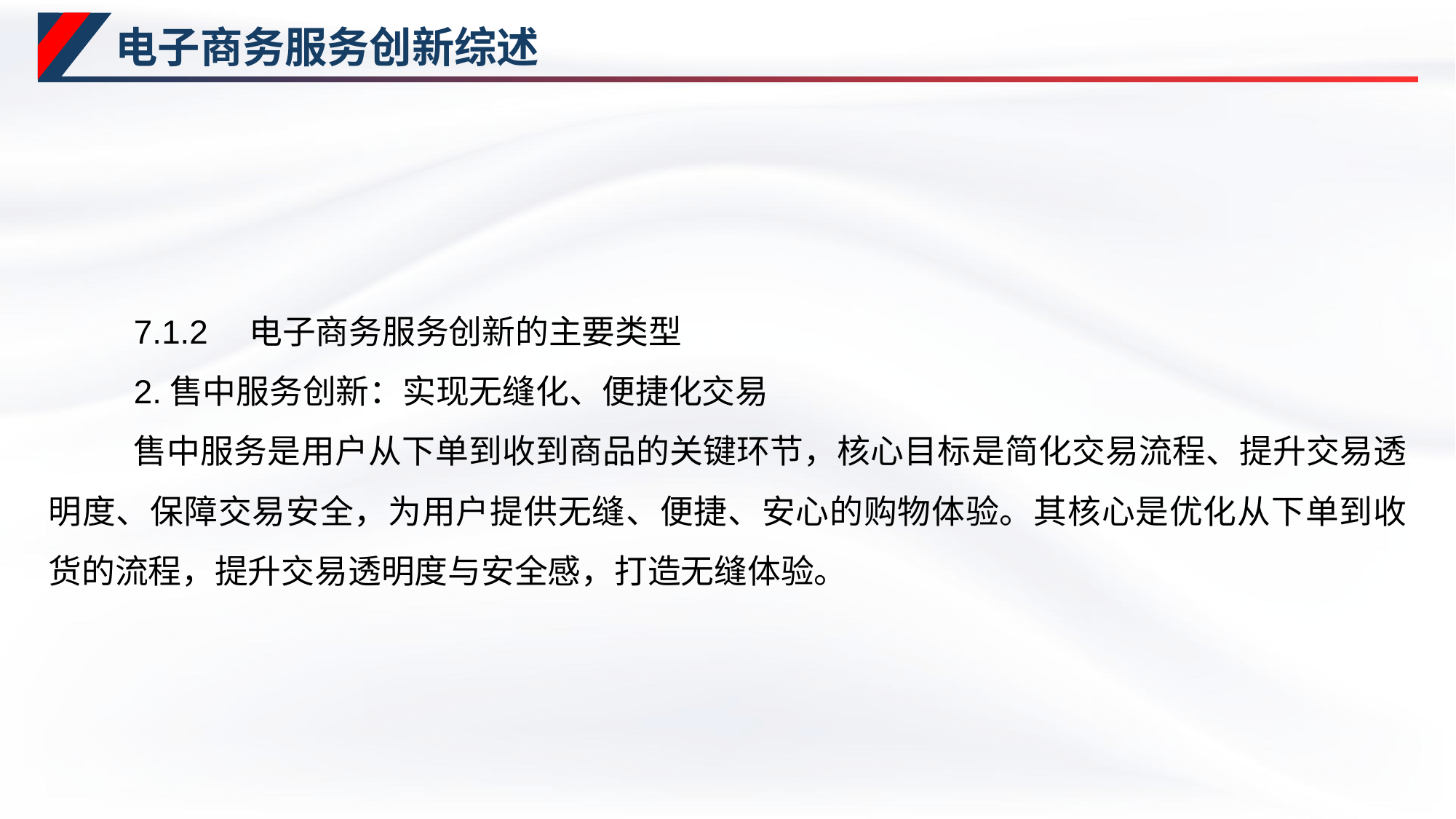

# 电子商务服务创新综述
7.1.2　电子商务服务创新的主要类型
2.售中服务创新：实现无缝化、便捷化交易
售中服务是用户从下单到收到商品的关键环节，核心目标是简化交易流程、提升交易透明度、保障交易安全，为用户提供无缝、便捷、安心的购物体验。其核心是优化从下单到收货的流程，提升交易透明度与安全感，打造无缝体验。